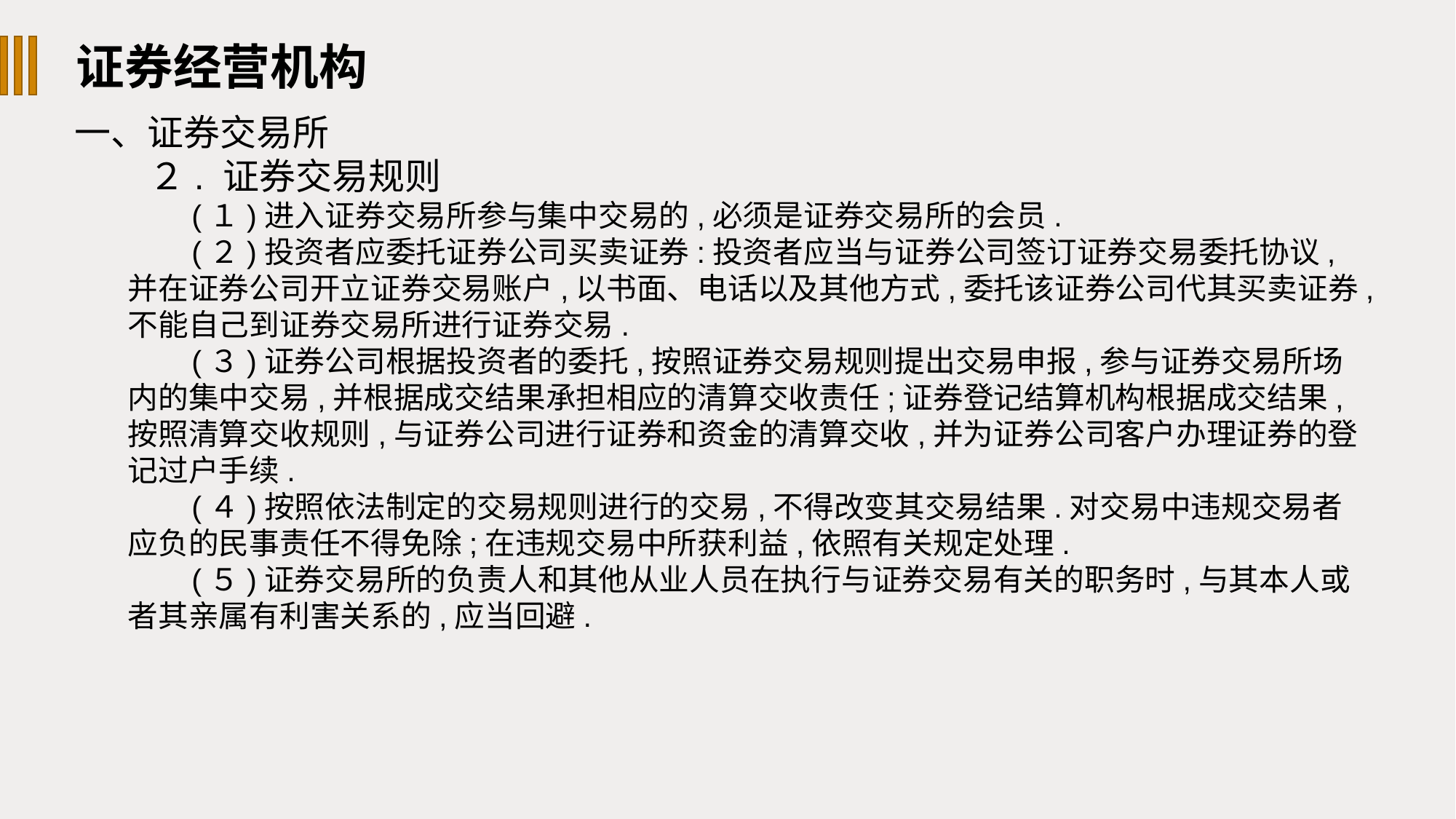

证券经营机构

一、证券交易所
２. 证券交易规则
(１)进入证券交易所参与集中交易的,必须是证券交易所的会员.
(２)投资者应委托证券公司买卖证券:投资者应当与证券公司签订证券交易委托协议,并在证券公司开立证券交易账户,以书面、电话以及其他方式,委托该证券公司代其买卖证券,不能自己到证券交易所进行证券交易.
(３)证券公司根据投资者的委托,按照证券交易规则提出交易申报,参与证券交易所场内的集中交易,并根据成交结果承担相应的清算交收责任;证券登记结算机构根据成交结果,按照清算交收规则,与证券公司进行证券和资金的清算交收,并为证券公司客户办理证券的登记过户手续.
(４)按照依法制定的交易规则进行的交易,不得改变其交易结果.对交易中违规交易者应负的民事责任不得免除;在违规交易中所获利益,依照有关规定处理.
(５)证券交易所的负责人和其他从业人员在执行与证券交易有关的职务时,与其本人或者其亲属有利害关系的,应当回避.